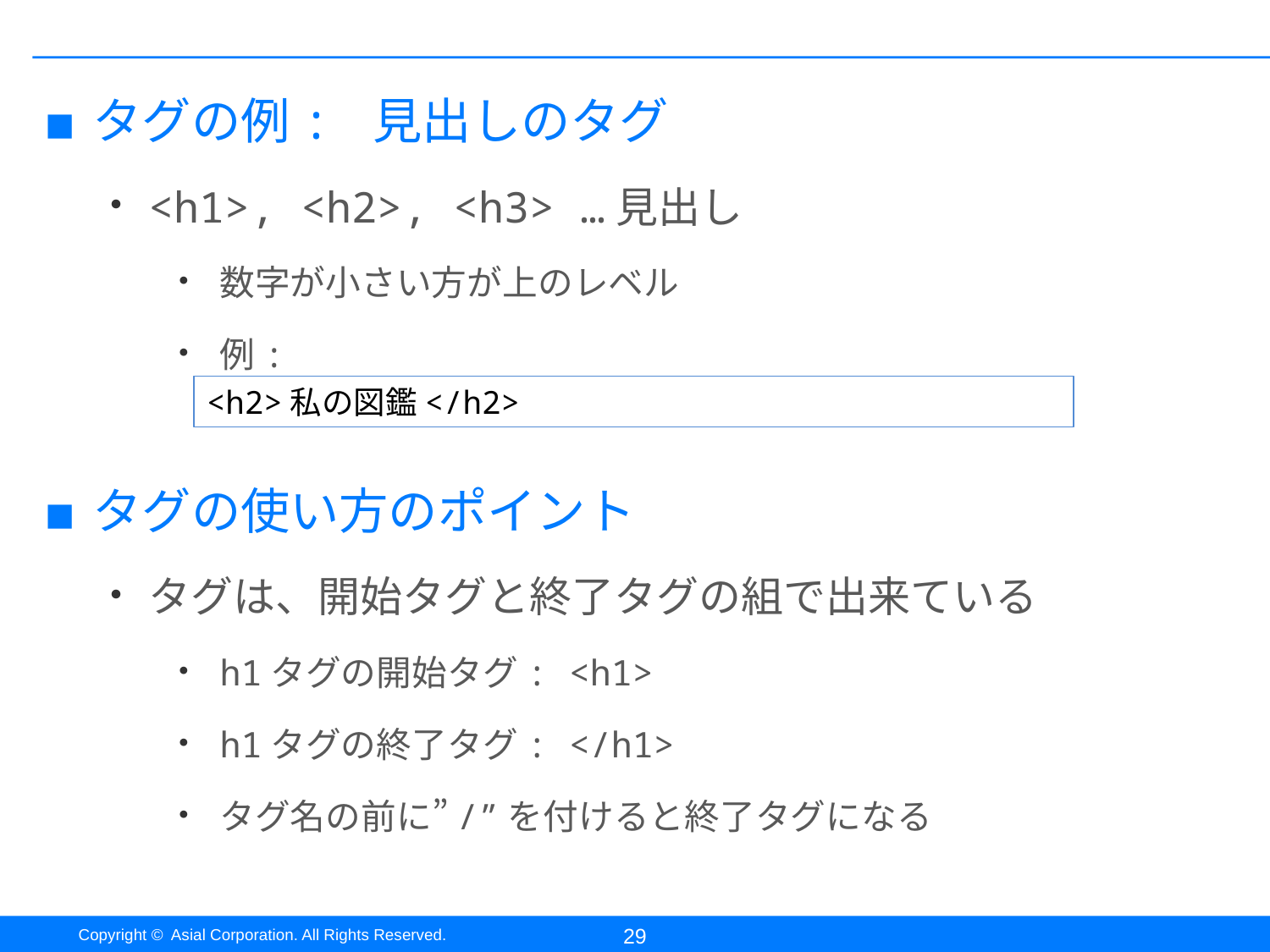

#

タグの例: 見出しのタグ
<h1>, <h2>, <h3> …見出し
数字が小さい方が上のレベル
例:

タグの使い方のポイント
タグは、開始タグと終了タグの組で出来ている
h1タグの開始タグ: <h1>
h1タグの終了タグ: </h1>
タグ名の前に”/”を付けると終了タグになる
<h2>私の図鑑</h2>
29